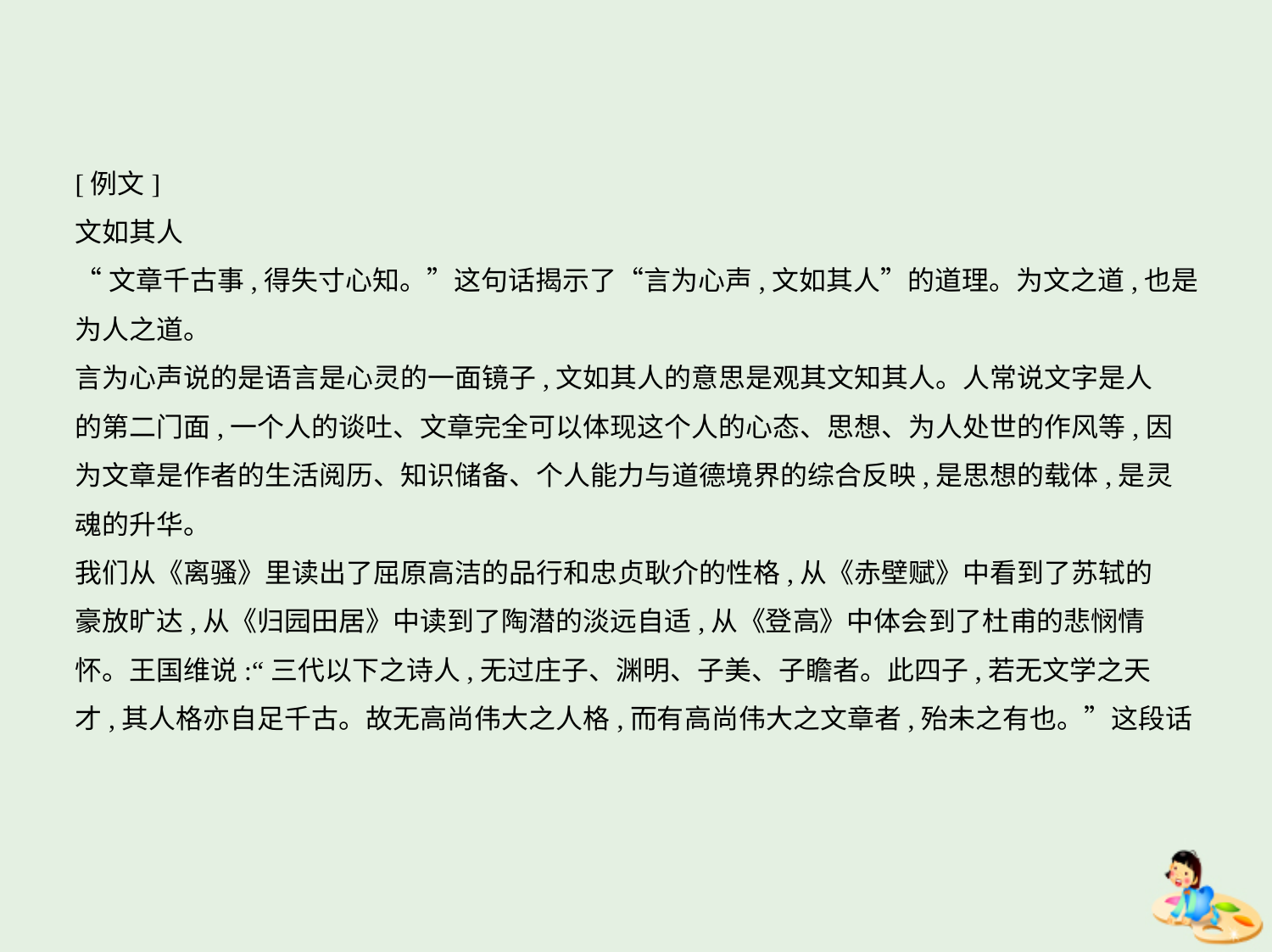

[例文]
文如其人
“文章千古事,得失寸心知。”这句话揭示了“言为心声,文如其人”的道理。为文之道,也是
为人之道。
言为心声说的是语言是心灵的一面镜子,文如其人的意思是观其文知其人。人常说文字是人
的第二门面,一个人的谈吐、文章完全可以体现这个人的心态、思想、为人处世的作风等,因
为文章是作者的生活阅历、知识储备、个人能力与道德境界的综合反映,是思想的载体,是灵
魂的升华。
我们从《离骚》里读出了屈原高洁的品行和忠贞耿介的性格,从《赤壁赋》中看到了苏轼的
豪放旷达,从《归园田居》中读到了陶潜的淡远自适,从《登高》中体会到了杜甫的悲悯情
怀。王国维说:“三代以下之诗人,无过庄子、渊明、子美、子瞻者。此四子,若无文学之天
才,其人格亦自足千古。故无高尚伟大之人格,而有高尚伟大之文章者,殆未之有也。”这段话